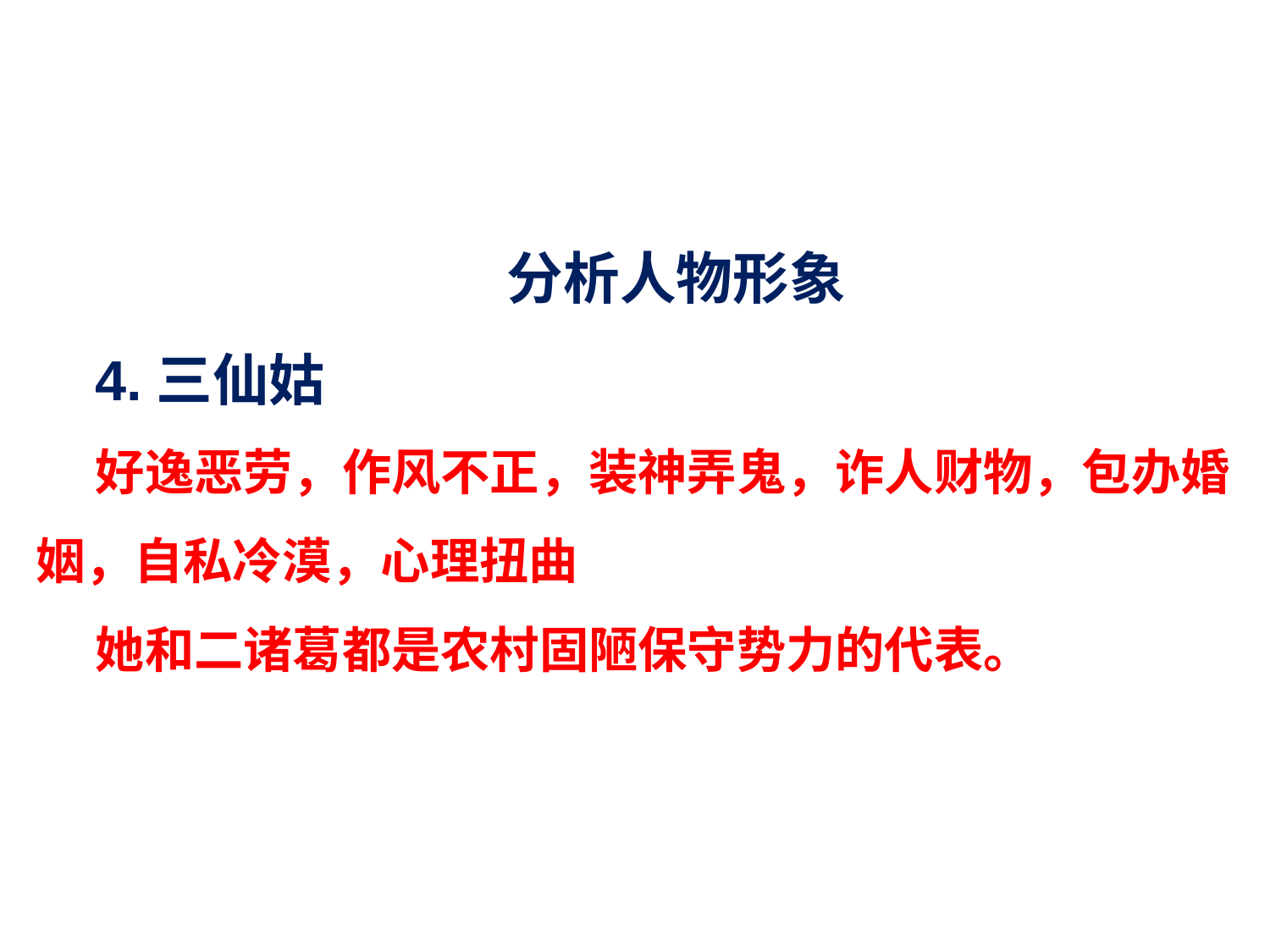

分析人物形象
4.三仙姑
好逸恶劳，作风不正，装神弄鬼，诈人财物，包办婚姻，自私冷漠，心理扭曲
她和二诸葛都是农村固陋保守势力的代表。